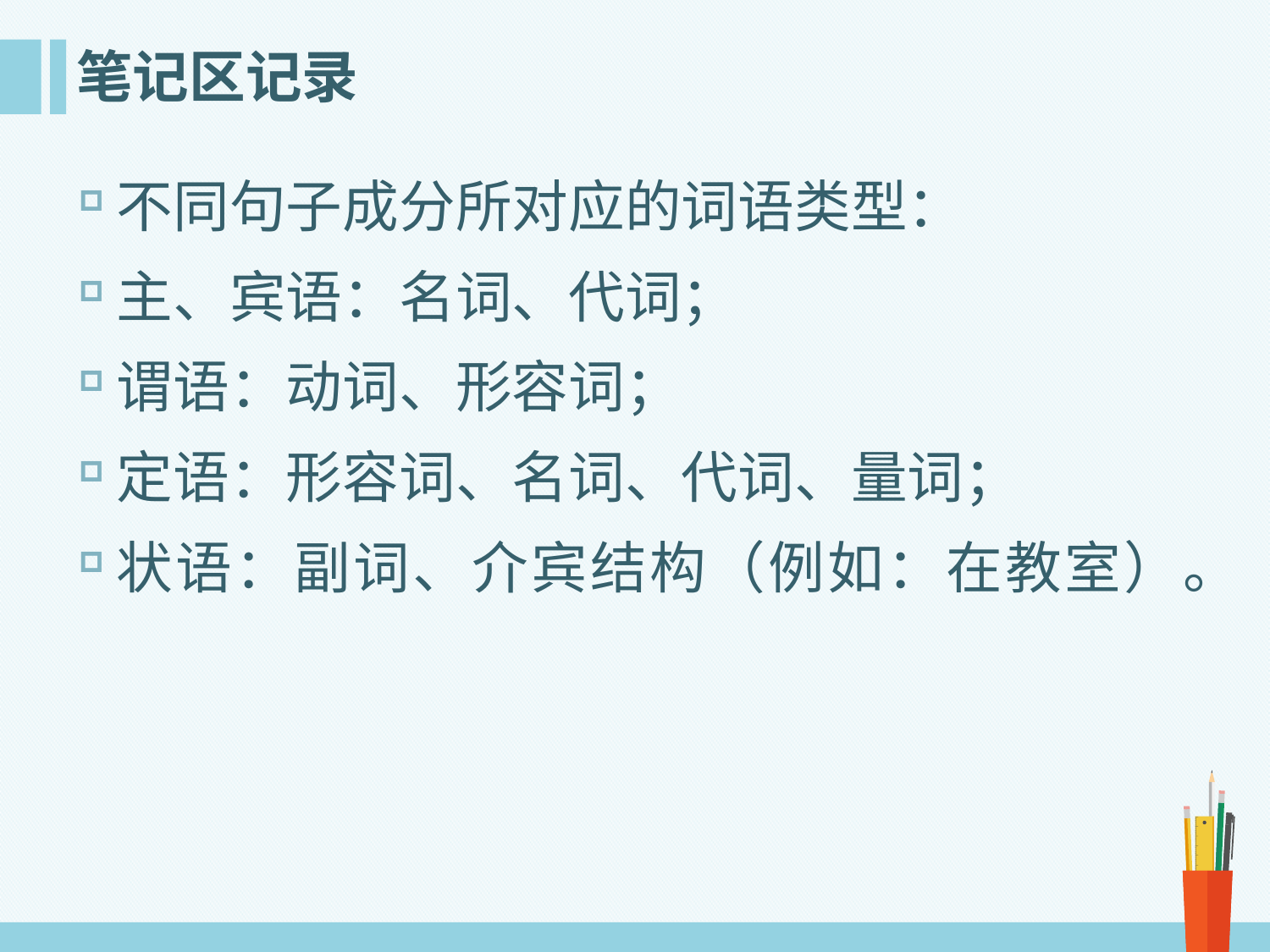

# 笔记区记录
不同句子成分所对应的词语类型：
主、宾语：名词、代词；
谓语：动词、形容词；
定语：形容词、名词、代词、量词；
状语：副词、介宾结构（例如：在教室）。